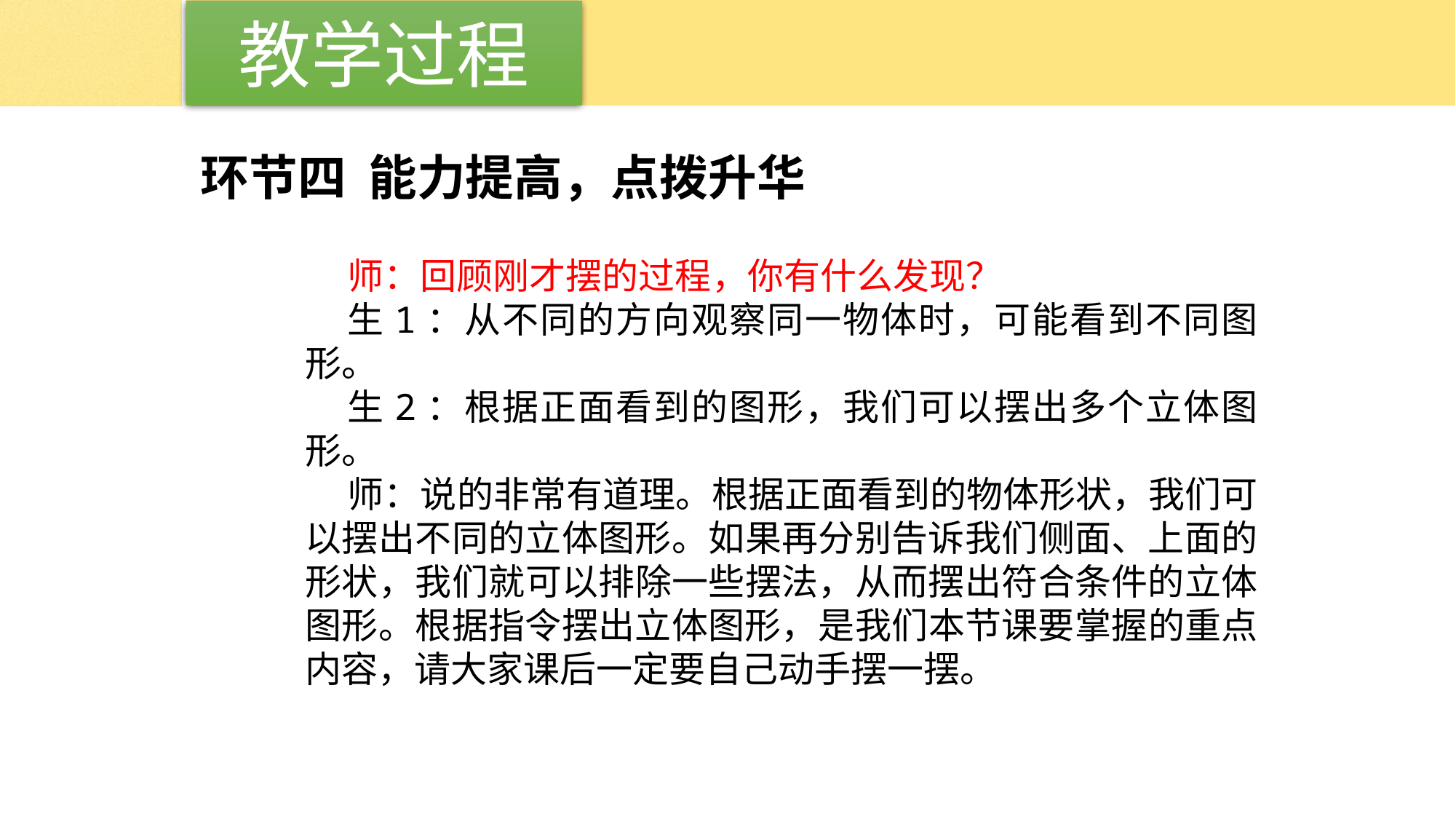

教学过程

环节四  能力提高，点拨升华
师：回顾刚才摆的过程，你有什么发现？
生1：从不同的方向观察同一物体时，可能看到不同图形。
生2：根据正面看到的图形，我们可以摆出多个立体图形。
师：说的非常有道理。根据正面看到的物体形状，我们可以摆出不同的立体图形。如果再分别告诉我们侧面、上面的形状，我们就可以排除一些摆法，从而摆出符合条件的立体图形。根据指令摆出立体图形，是我们本节课要掌握的重点内容，请大家课后一定要自己动手摆一摆。